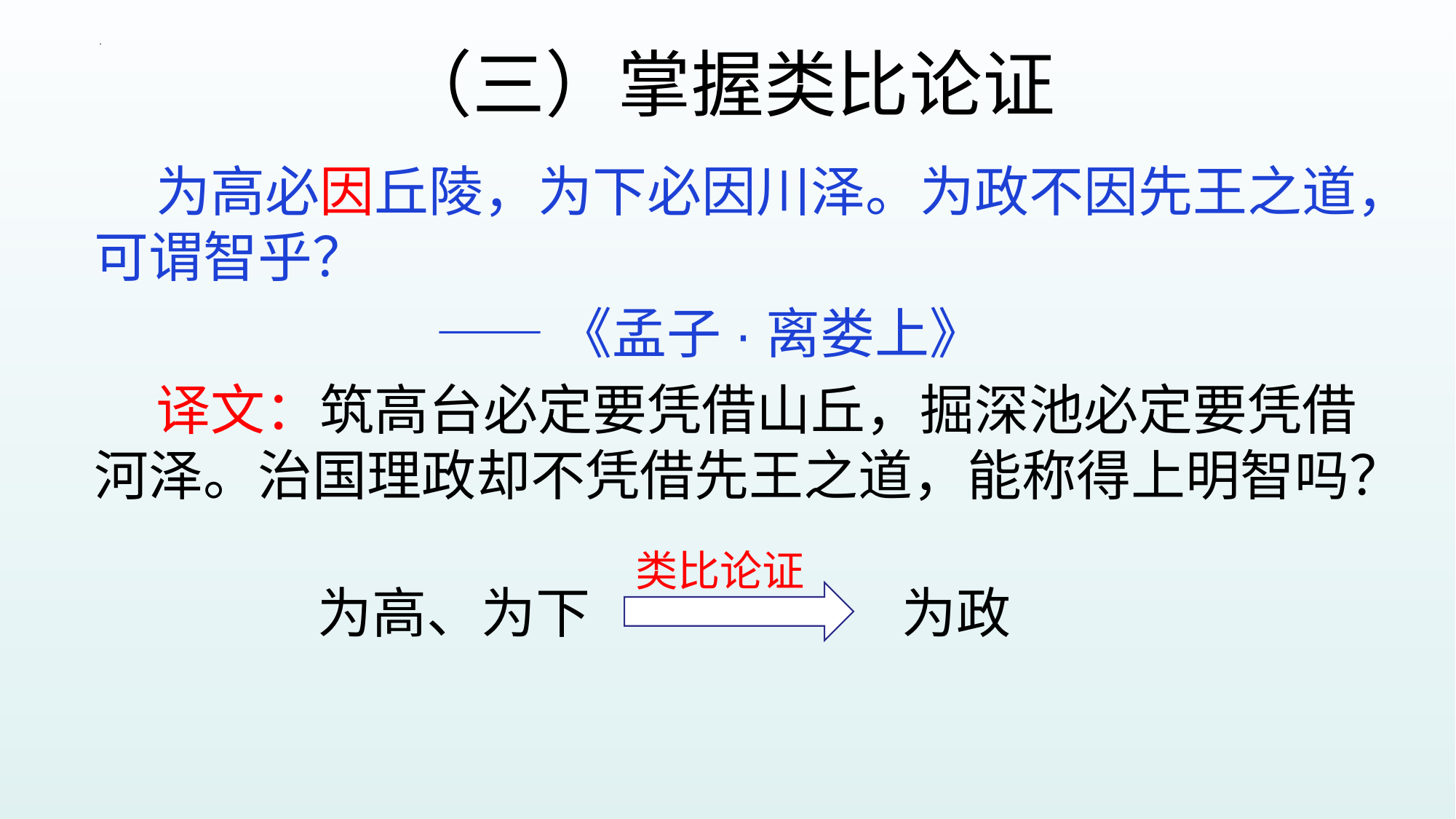

# （三）掌握类比论证
    为高必因丘陵，为下必因川泽。为政不因先王之道，可谓智乎？
                            ——《孟子·离娄上》
    译文：筑高台必定要凭借山丘，掘深池必定要凭借河泽。治国理政却不凭借先王之道，能称得上明智吗？

类比论证
为高、为下
为政